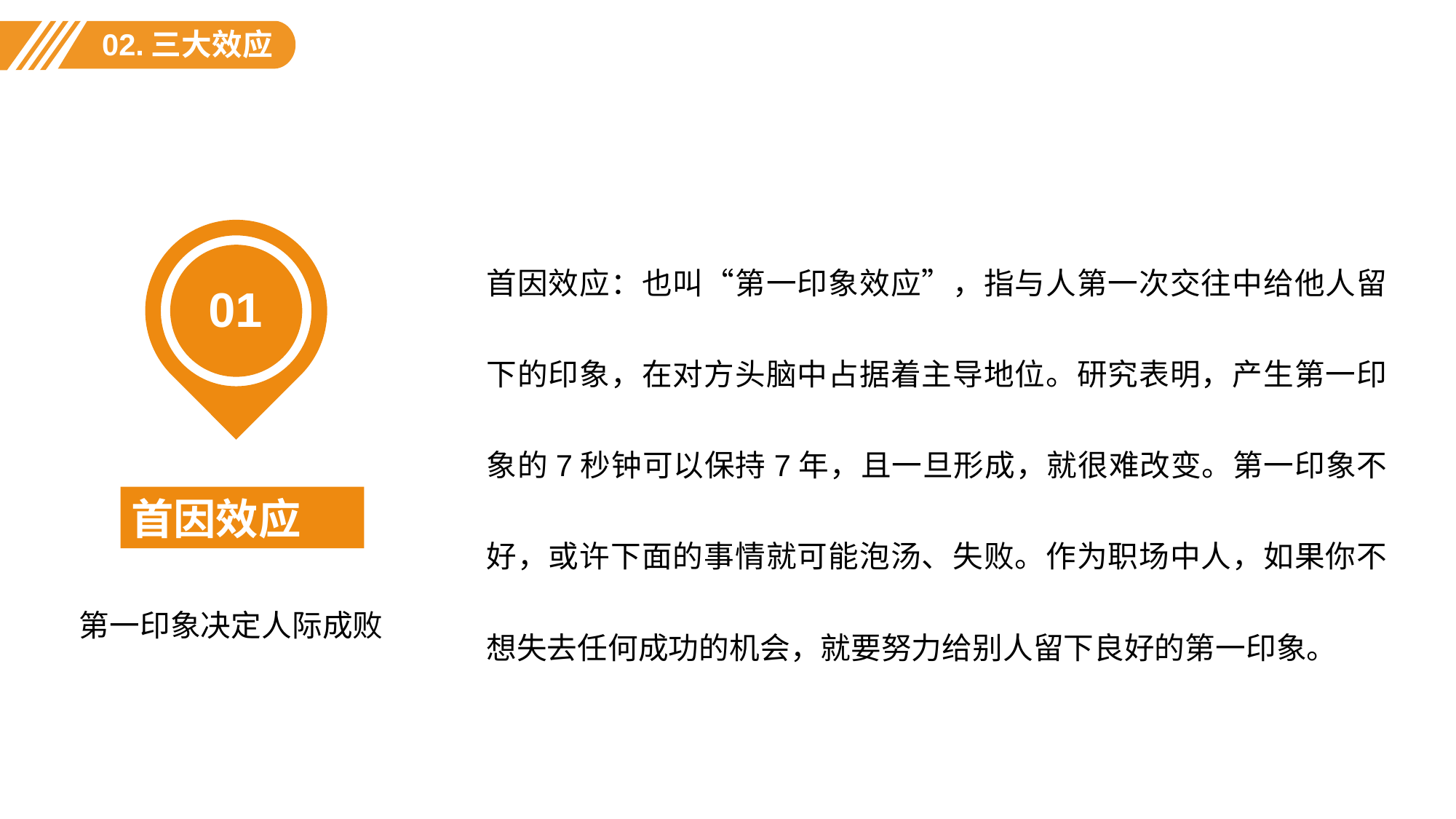

02.三大效应

首因效应：也叫“第一印象效应”，指与人第一次交往中给他人留下的印象，在对方头脑中占据着主导地位。研究表明，产生第一印象的7秒钟可以保持7年，且一旦形成，就很难改变。第一印象不好，或许下面的事情就可能泡汤、失败。作为职场中人，如果你不想失去任何成功的机会，就要努力给别人留下良好的第一印象。

01
首因效应
第一印象决定人际成败